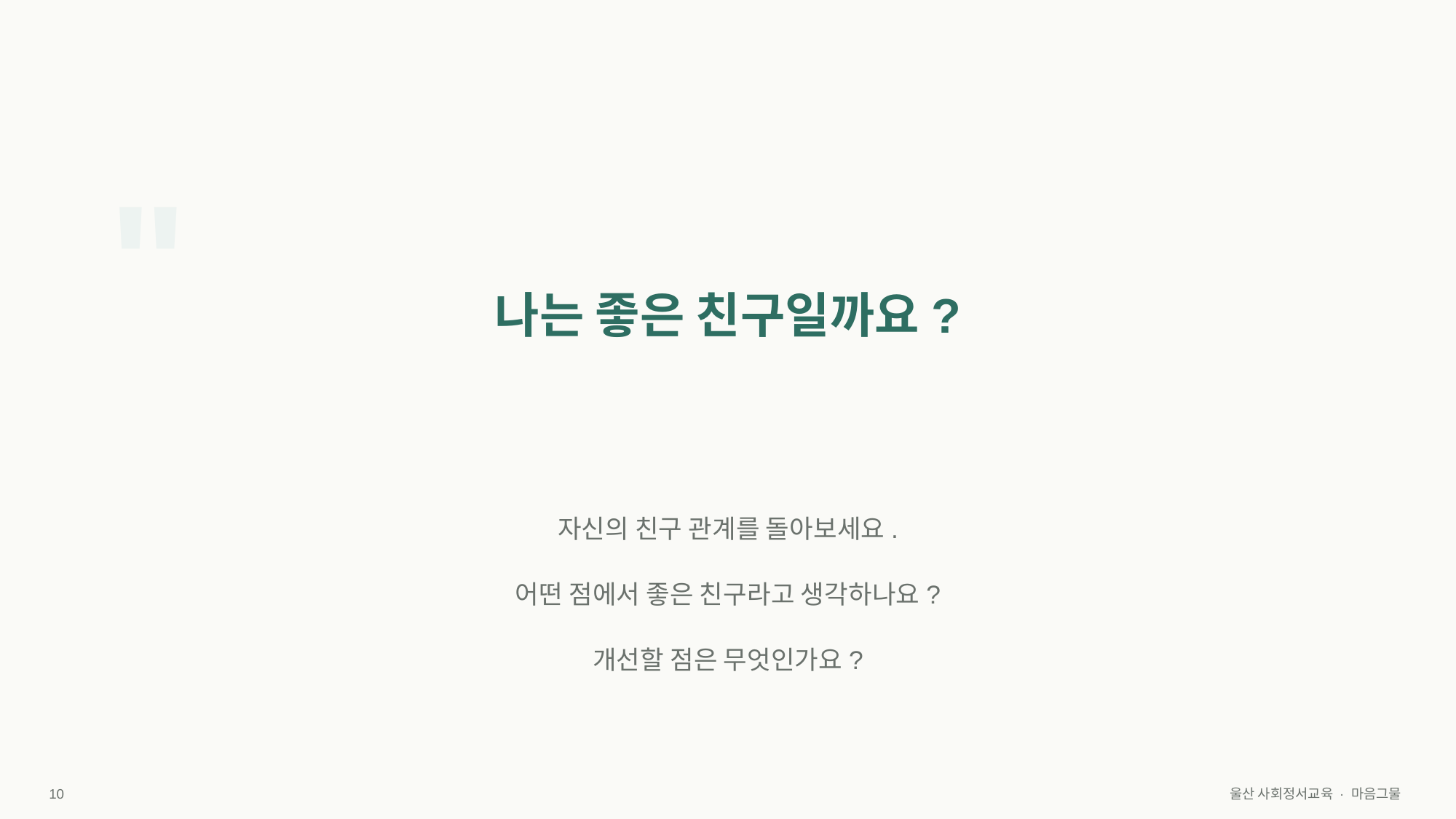

"
나는 좋은 친구일까요?
자신의 친구 관계를 돌아보세요.
어떤 점에서 좋은 친구라고 생각하나요?
개선할 점은 무엇인가요?
10
울산 사회정서교육 · 마음그물